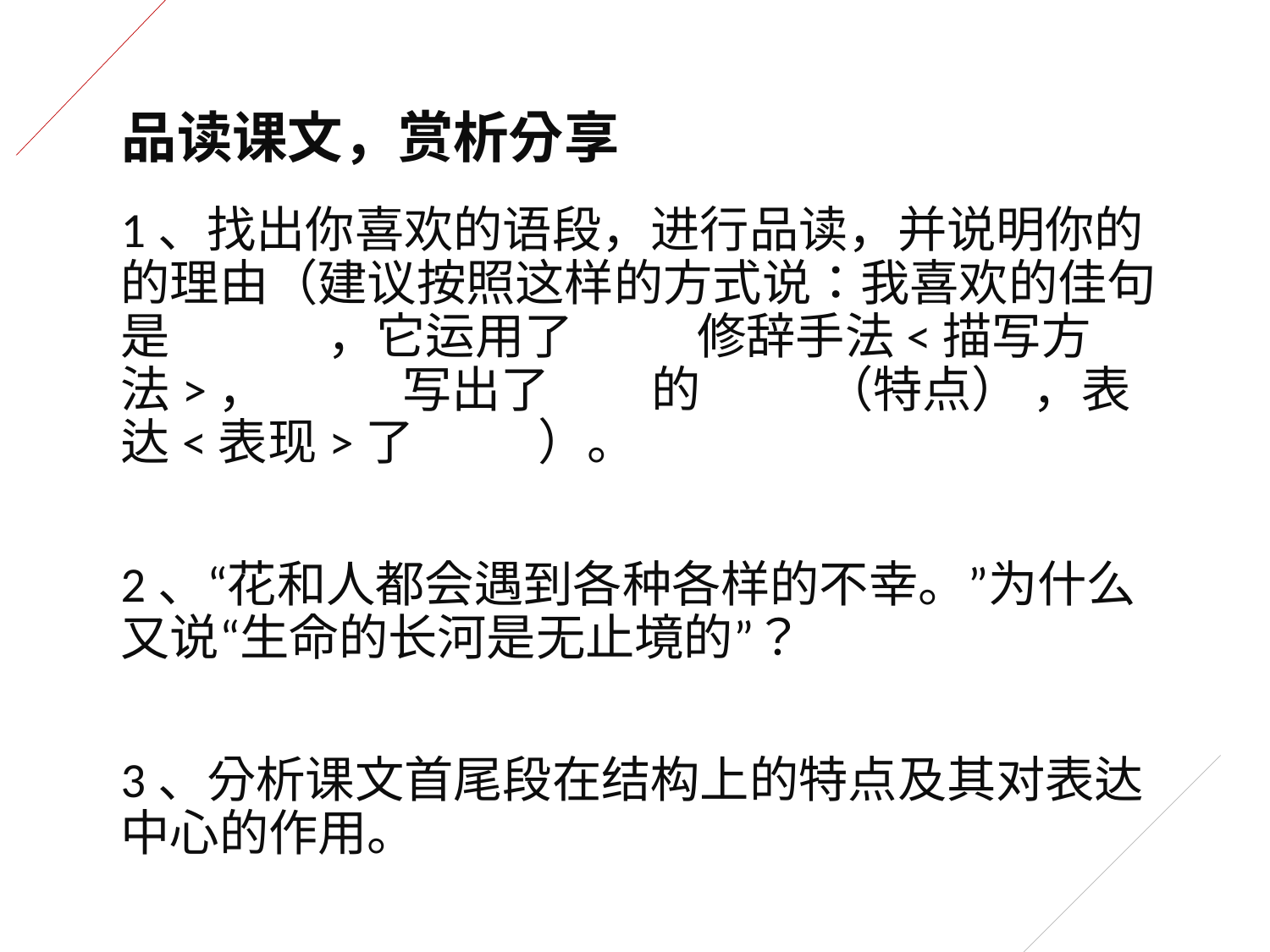

品读课文，赏析分享
1、找出你喜欢的语段，进行品读，并说明你的的理由（建议按照这样的方式说：我喜欢的佳句是              ，它运用了           修辞手法<描写方法>，            写出了         的           （特点） ，表达<表现>了           ）。

2、“花和人都会遇到各种各样的不幸。”为什么又说“生命的长河是无止境的”？

3、分析课文首尾段在结构上的特点及其对表达中心的作用。